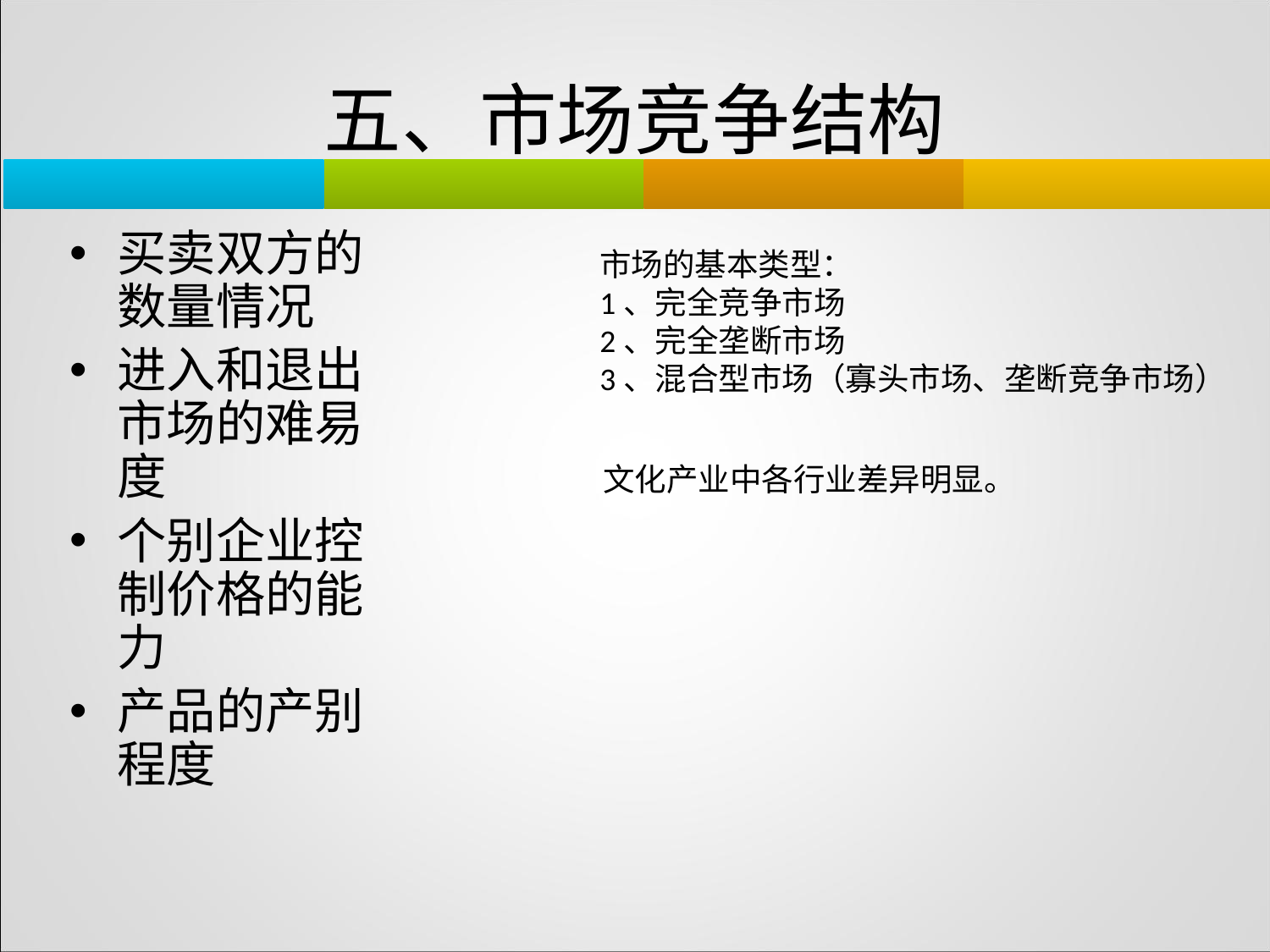

# 五、市场竞争结构

买卖双方的数量情况
进入和退出市场的难易度
个别企业控制价格的能力
产品的产别程度
市场的基本类型：
1、完全竞争市场
2、完全垄断市场
3、混合型市场（寡头市场、垄断竞争市场）
文化产业中各行业差异明显。